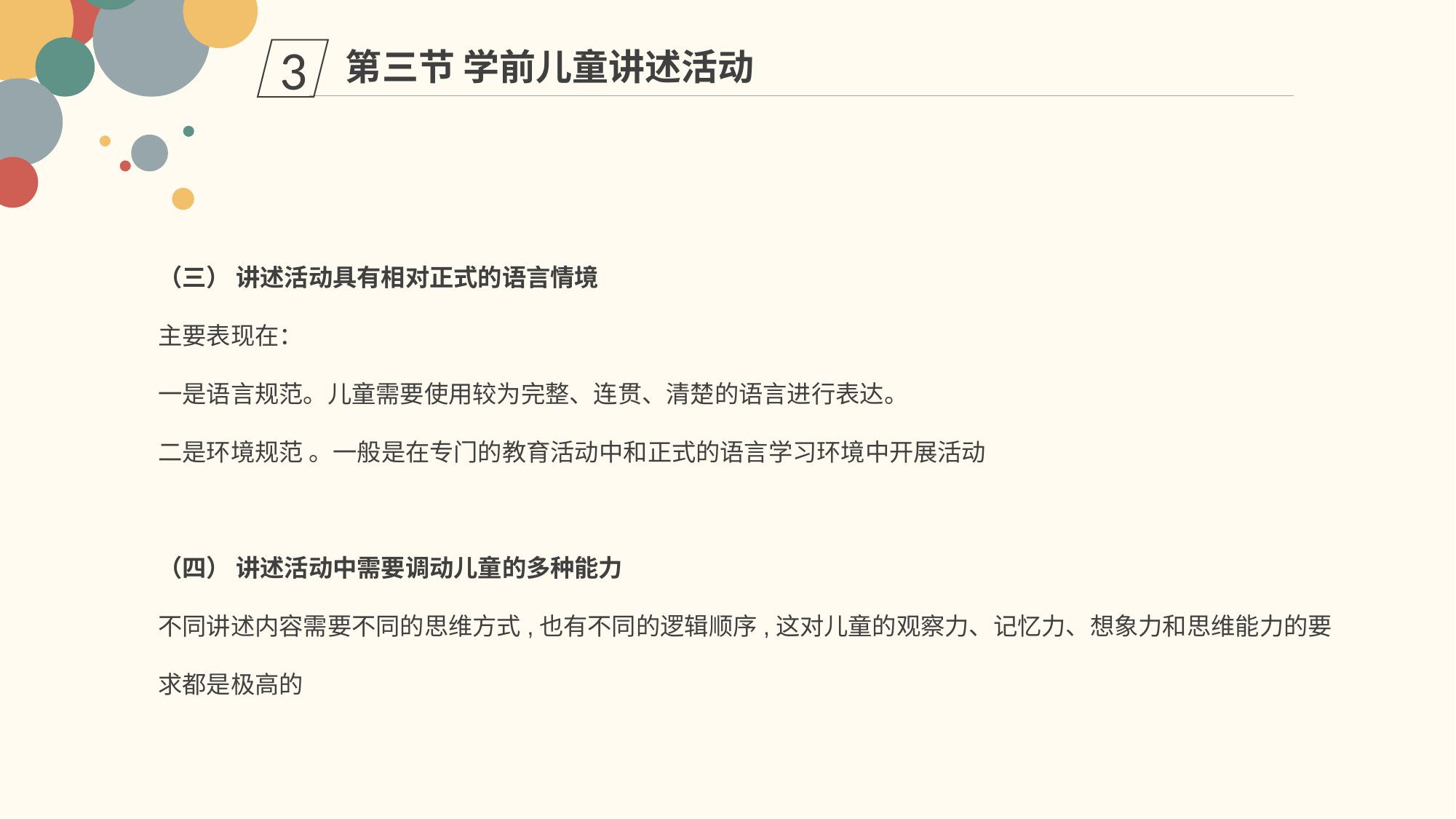

第三节 学前儿童讲述活动
3
（三） 讲述活动具有相对正式的语言情境
主要表现在：
一是语言规范。儿童需要使用较为完整、连贯、清楚的语言进行表达。
二是环境规范 。一般是在专门的教育活动中和正式的语言学习环境中开展活动

（四） 讲述活动中需要调动儿童的多种能力
不同讲述内容需要不同的思维方式,也有不同的逻辑顺序,这对儿童的观察力、记忆力、想象力和思维能力的要求都是极高的